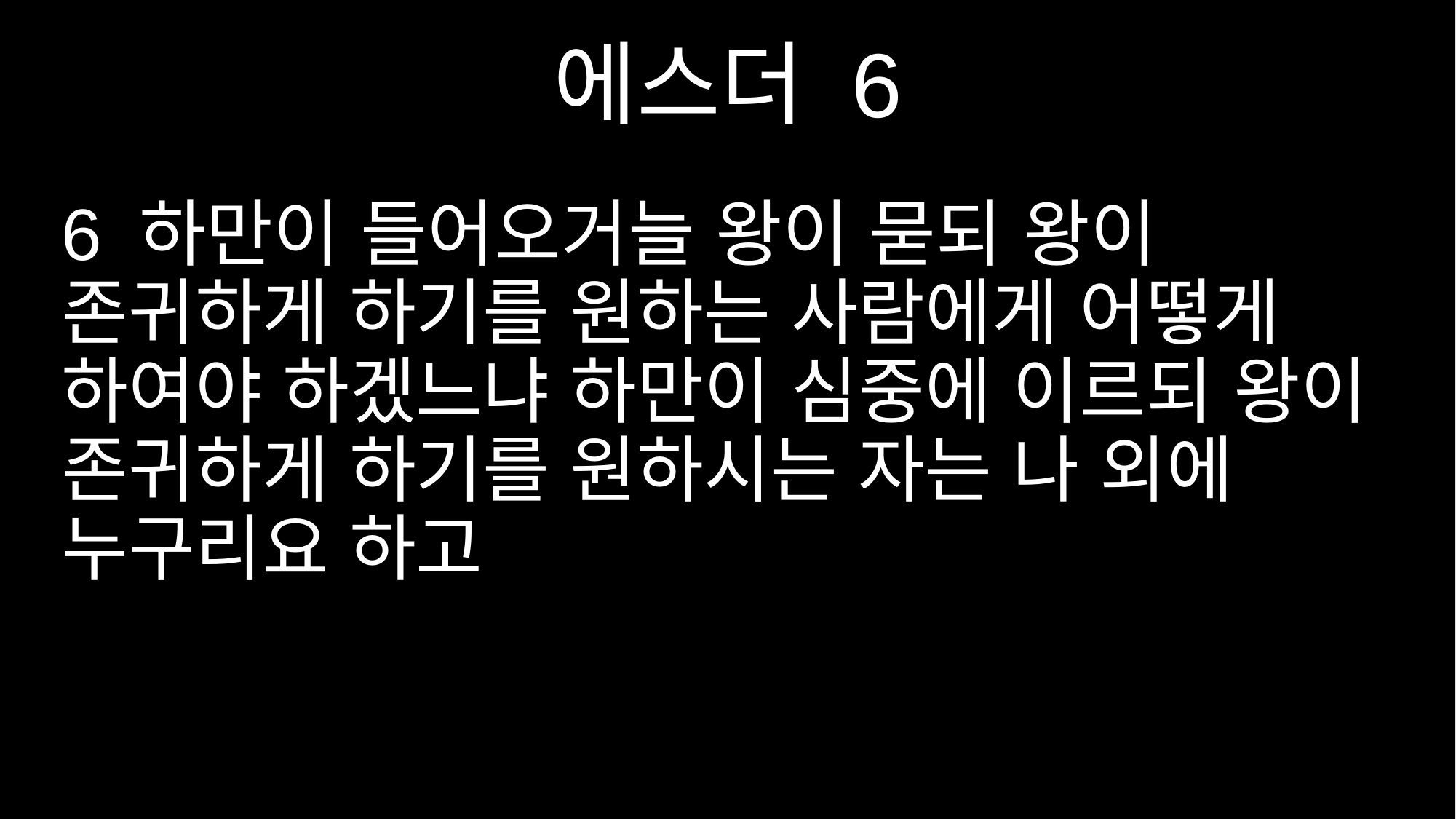

에스더 6
6 하만이 들어오거늘 왕이 묻되 왕이 존귀하게 하기를 원하는 사람에게 어떻게 하여야 하겠느냐 하만이 심중에 이르되 왕이 존귀하게 하기를 원하시는 자는 나 외에 누구리요 하고